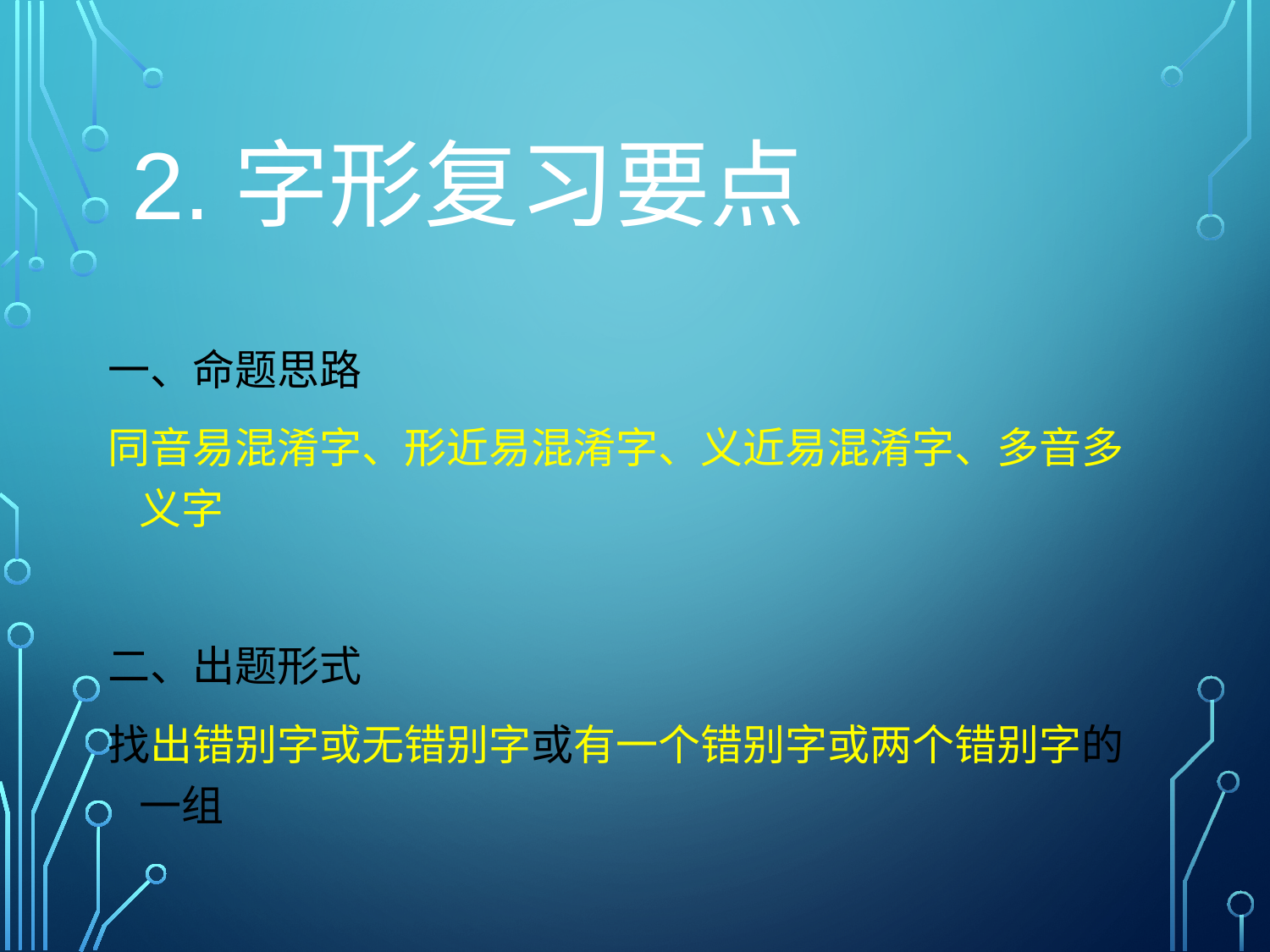

# 2.字形复习要点
一、命题思路
同音易混淆字、形近易混淆字、义近易混淆字、多音多义字

二、出题形式
找出错别字或无错别字或有一个错别字或两个错别字的一组